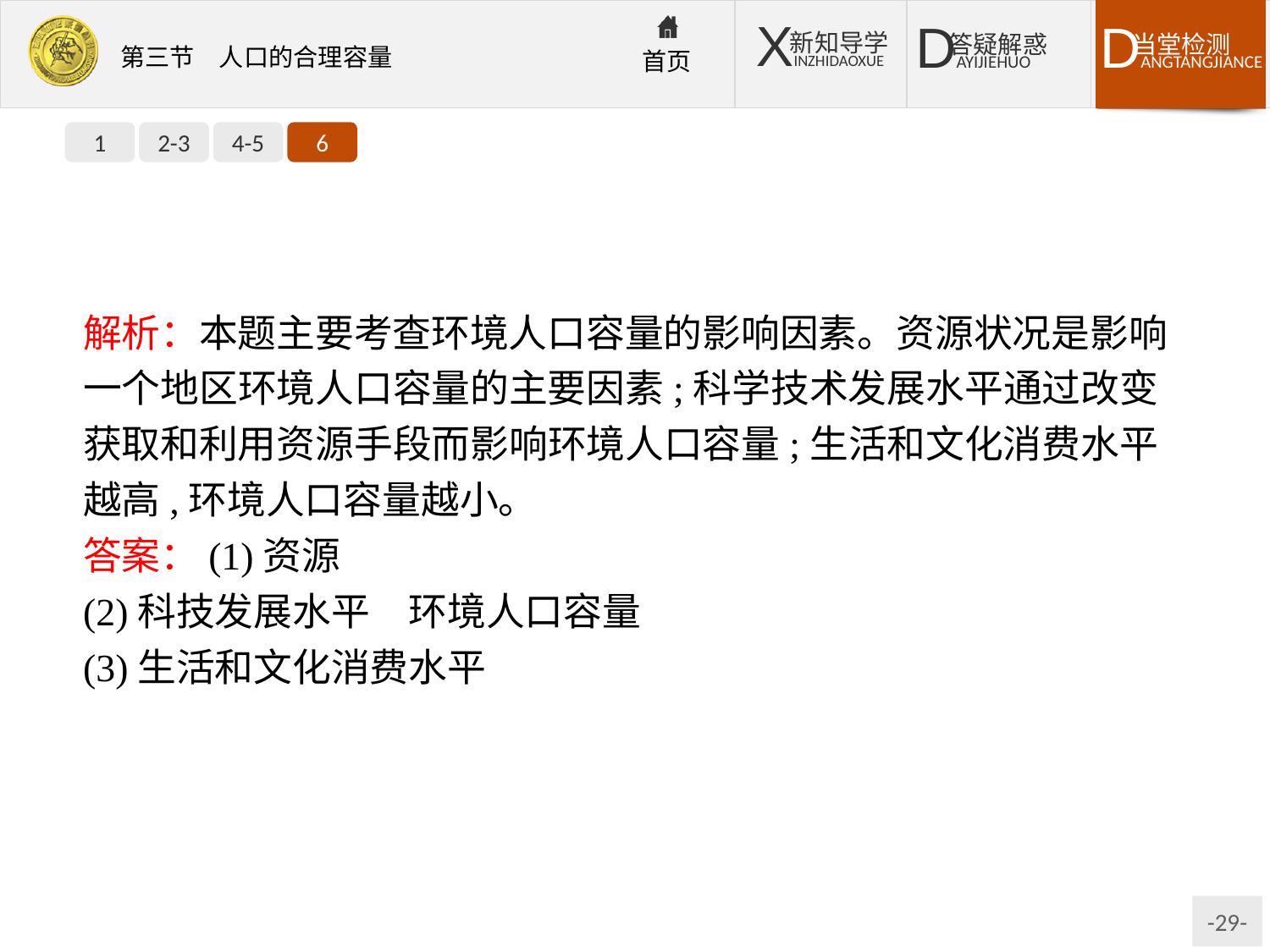

1
2-3
4-5
6
解析：本题主要考查环境人口容量的影响因素。资源状况是影响一个地区环境人口容量的主要因素;科学技术发展水平通过改变获取和利用资源手段而影响环境人口容量;生活和文化消费水平越高,环境人口容量越小。
答案：(1)资源
(2)科技发展水平　环境人口容量
(3)生活和文化消费水平